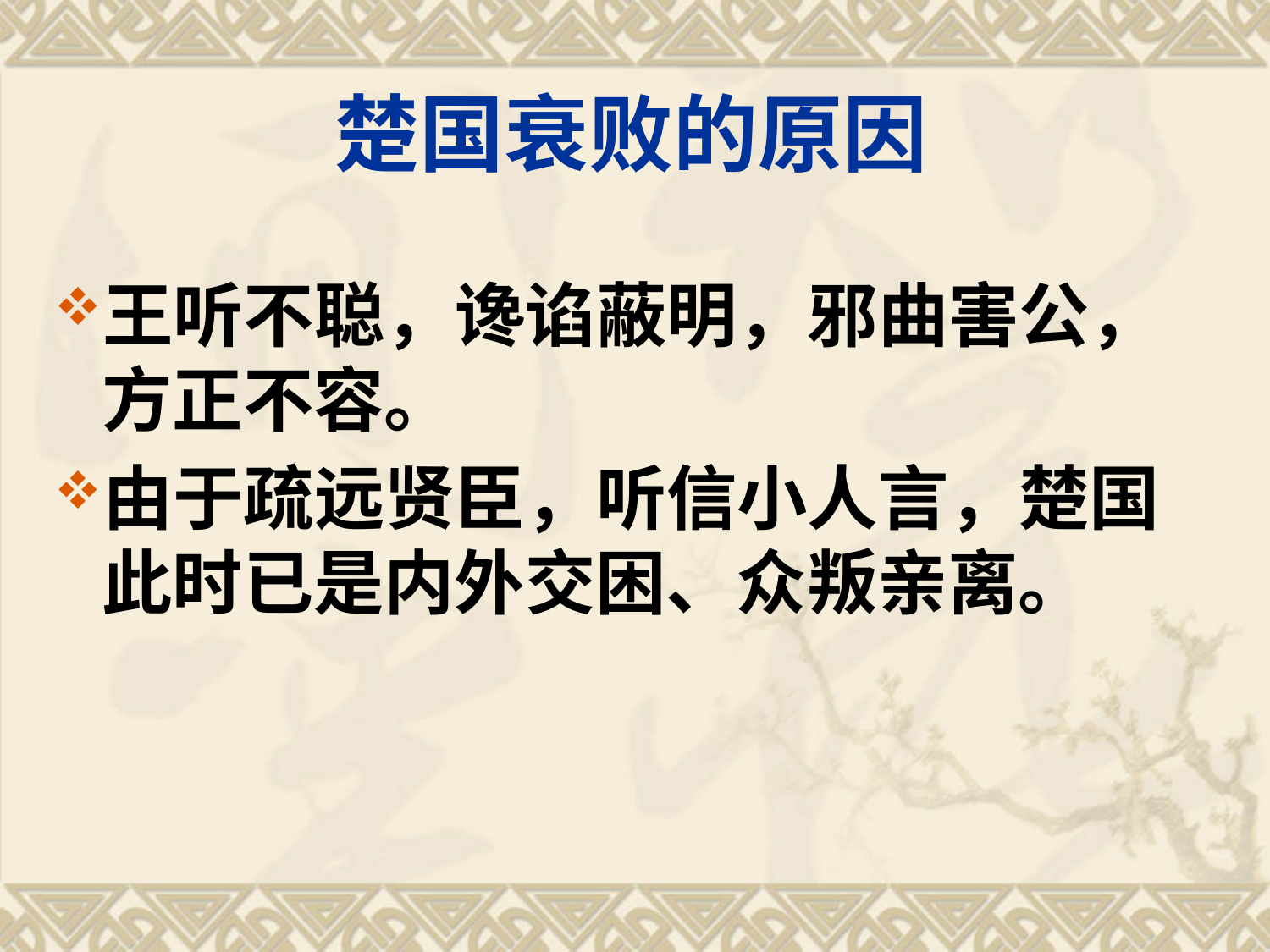

# 楚国衰败的原因
王听不聪，谗谄蔽明，邪曲害公，方正不容。
由于疏远贤臣，听信小人言，楚国此时已是内外交困、众叛亲离。